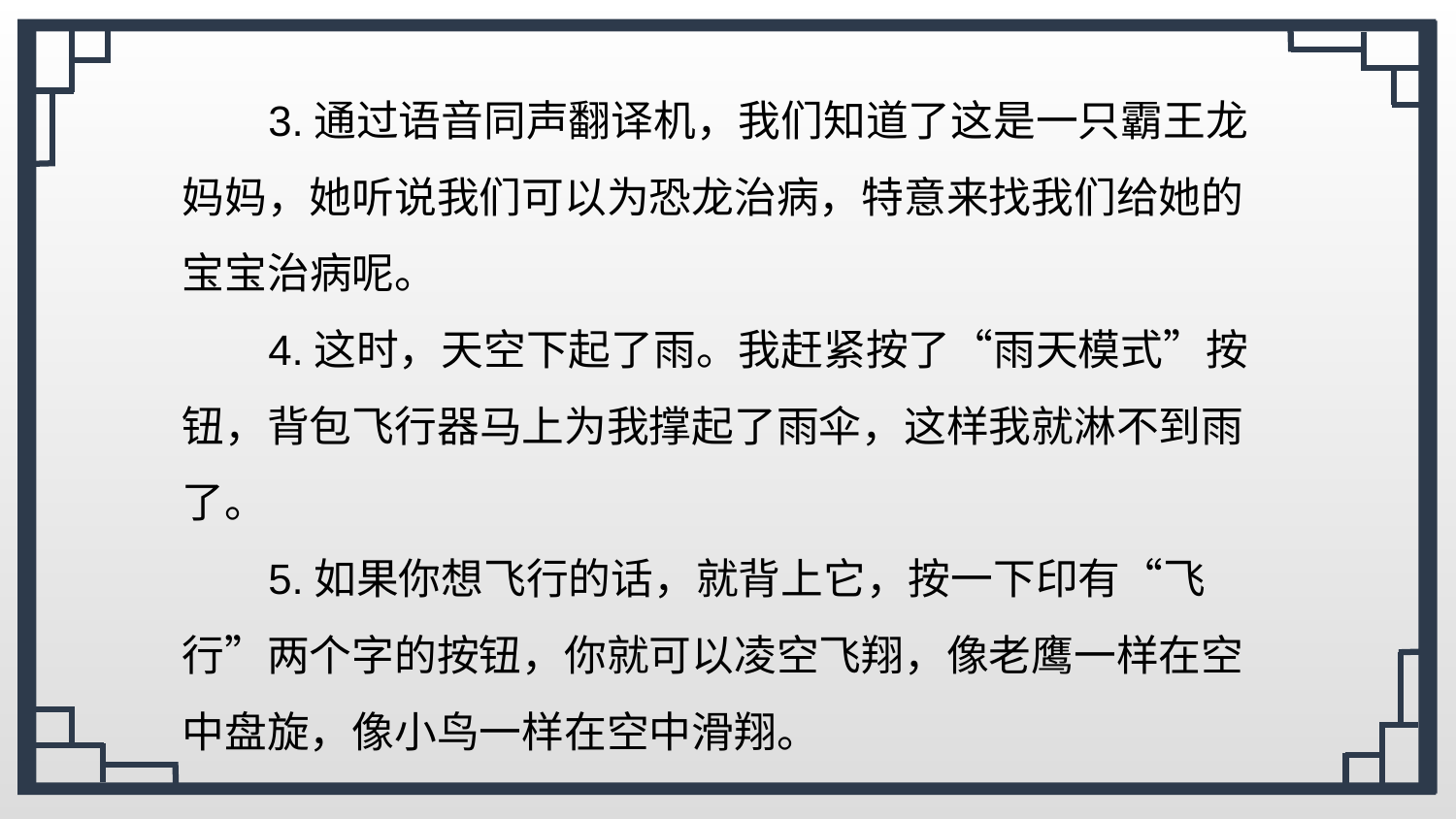

3.通过语音同声翻译机，我们知道了这是一只霸王龙妈妈，她听说我们可以为恐龙治病，特意来找我们给她的宝宝治病呢。
4.这时，天空下起了雨。我赶紧按了“雨天模式”按钮，背包飞行器马上为我撑起了雨伞，这样我就淋不到雨了。
5.如果你想飞行的话，就背上它，按一下印有“飞行”两个字的按钮，你就可以凌空飞翔，像老鹰一样在空中盘旋，像小鸟一样在空中滑翔。